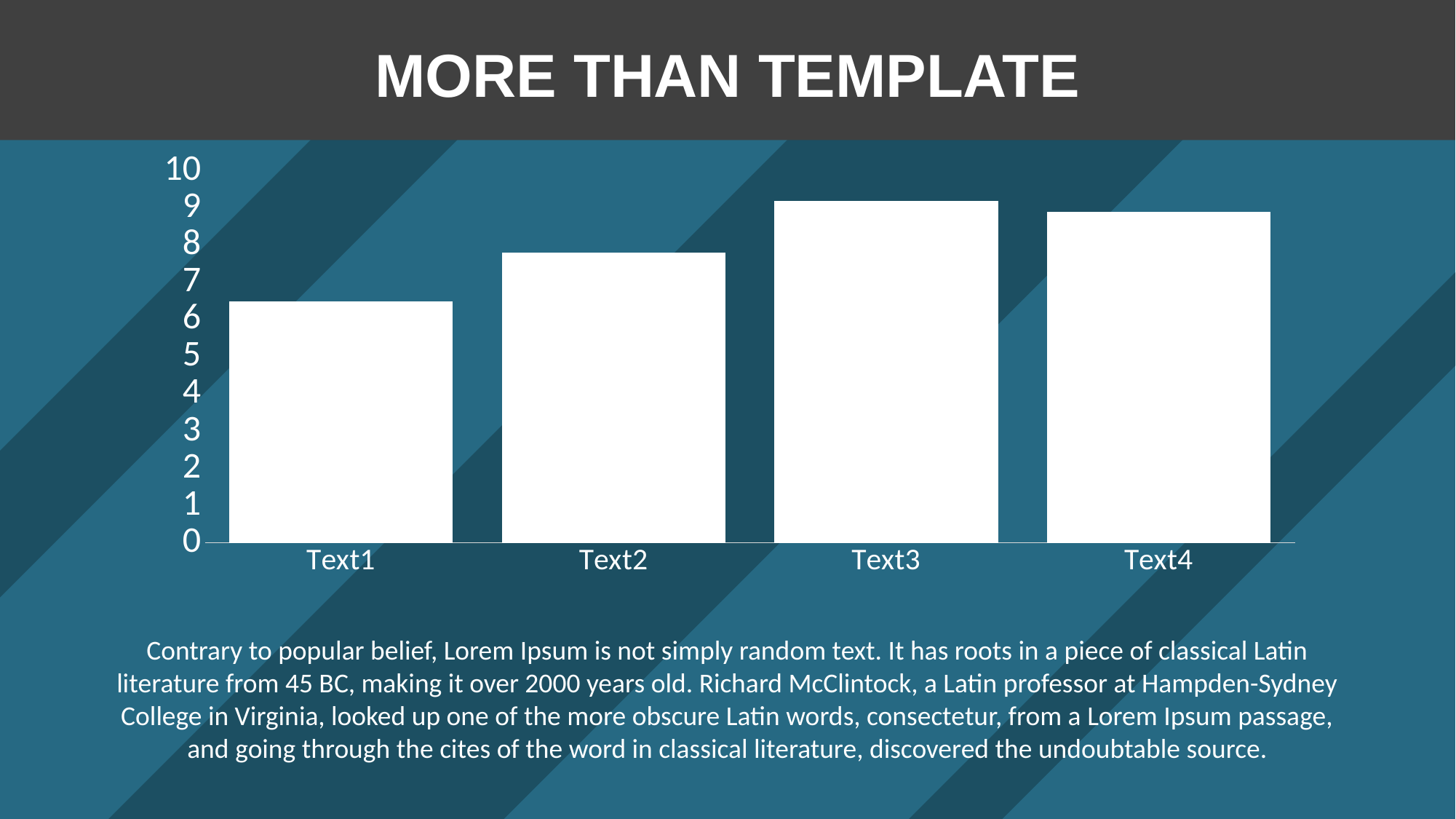

MORE THAN TEMPLATE

### Chart

| Category | 销量 |
|---|---|
| Text1 | 6.5 |
| Text2 | 7.8 |
| Text3 | 9.2 |
| Text4 | 8.9 |
Contrary to popular belief, Lorem Ipsum is not simply random text. It has roots in a piece of classical Latin literature from 45 BC, making it over 2000 years old. Richard McClintock, a Latin professor at Hampden-Sydney College in Virginia, looked up one of the more obscure Latin words, consectetur, from a Lorem Ipsum passage, and going through the cites of the word in classical literature, discovered the undoubtable source.